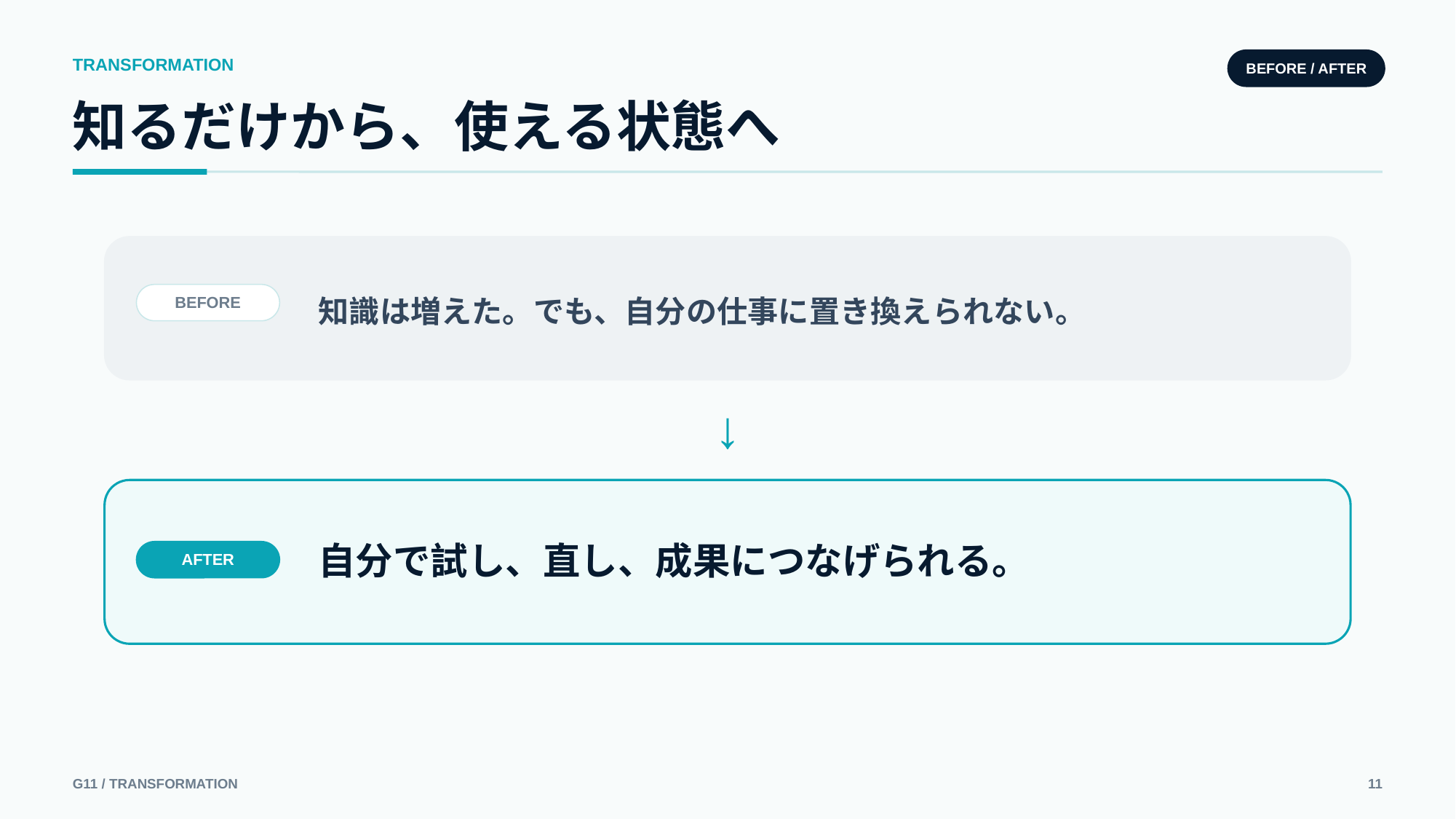

TRANSFORMATION
BEFORE / AFTER
知るだけから、使える状態へ

知識は増えた。でも、自分の仕事に置き換えられない。
BEFORE
↓

自分で試し、直し、成果につなげられる。
AFTER
G11 / TRANSFORMATION
11